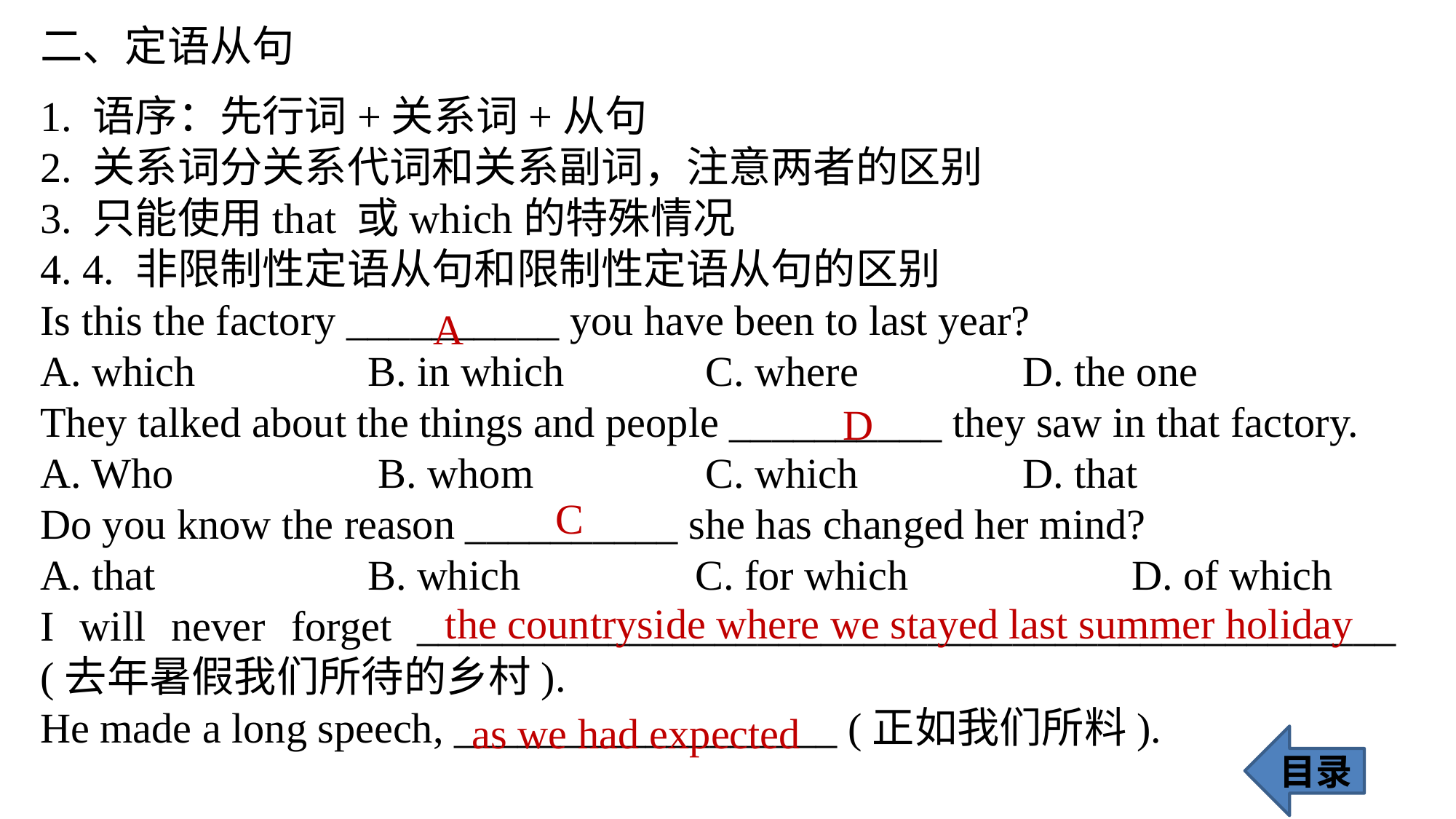

二、定语从句
1. 语序：先行词+关系词+从句
2. 关系词分关系代词和关系副词，注意两者的区别
3. 只能使用that 或which的特殊情况
4. 4. 非限制性定语从句和限制性定语从句的区别
Is this the factory __________ you have been to last year?
A. which 		B. in which		 C. where 		D. the one
They talked about the things and people __________ they saw in that factory.
A. Who		 B. whom		 C. which 		D. that
Do you know the reason __________ she has changed her mind?
A. that 		B. which 		C. for which 		D. of which
I will never forget ______________________________________________ (去年暑假我们所待的乡村).
He made a long speech, __________________ (正如我们所料).
A
D
C
the countryside where we stayed last summer holiday
as we had expected
目录
73